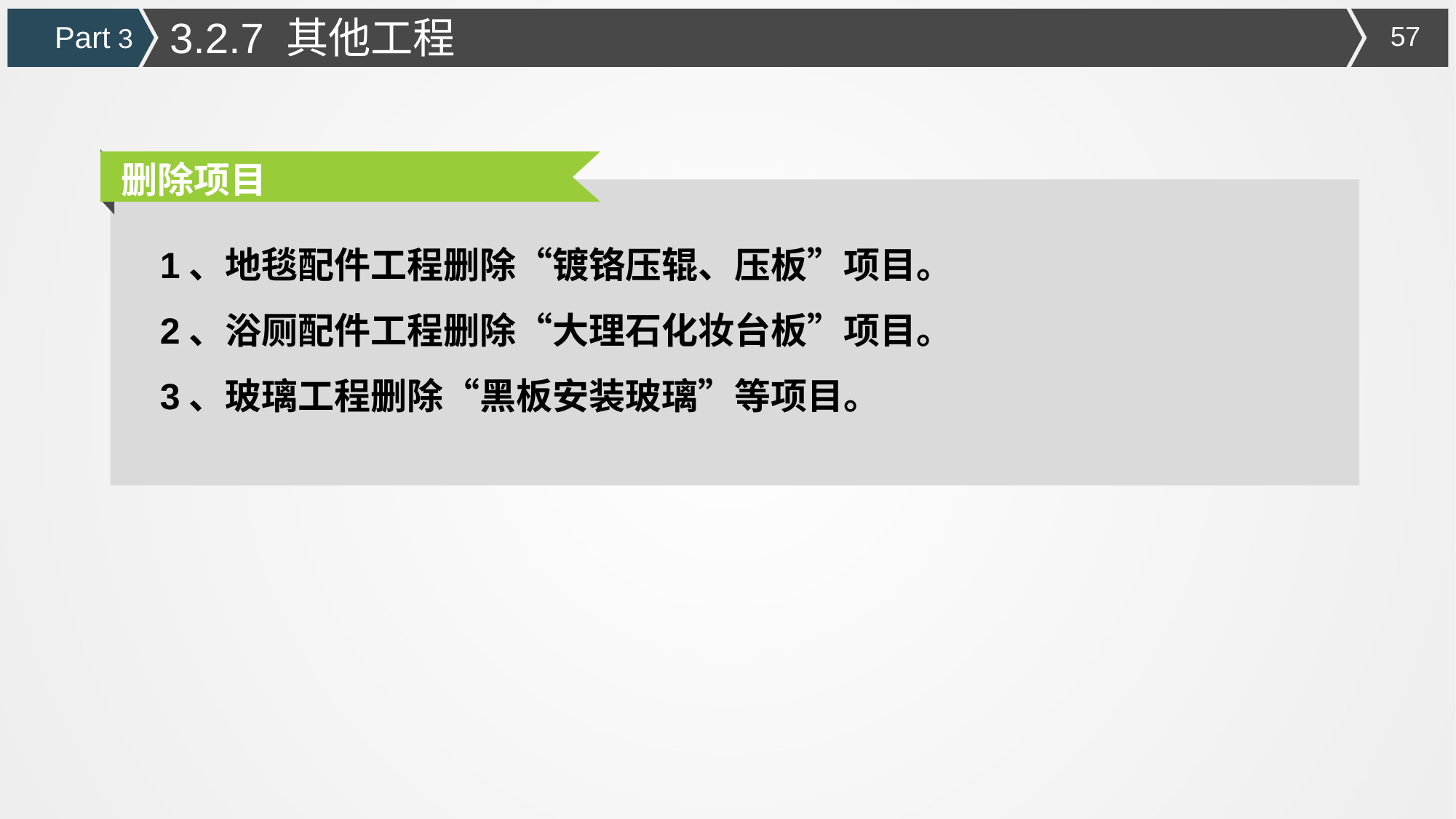

3.2.7 其他工程
Part 3

删除项目

1、地毯配件工程删除“镀铬压辊、压板”项目。
2、浴厕配件工程删除“大理石化妆台板”项目。
3、玻璃工程删除“黑板安装玻璃”等项目。